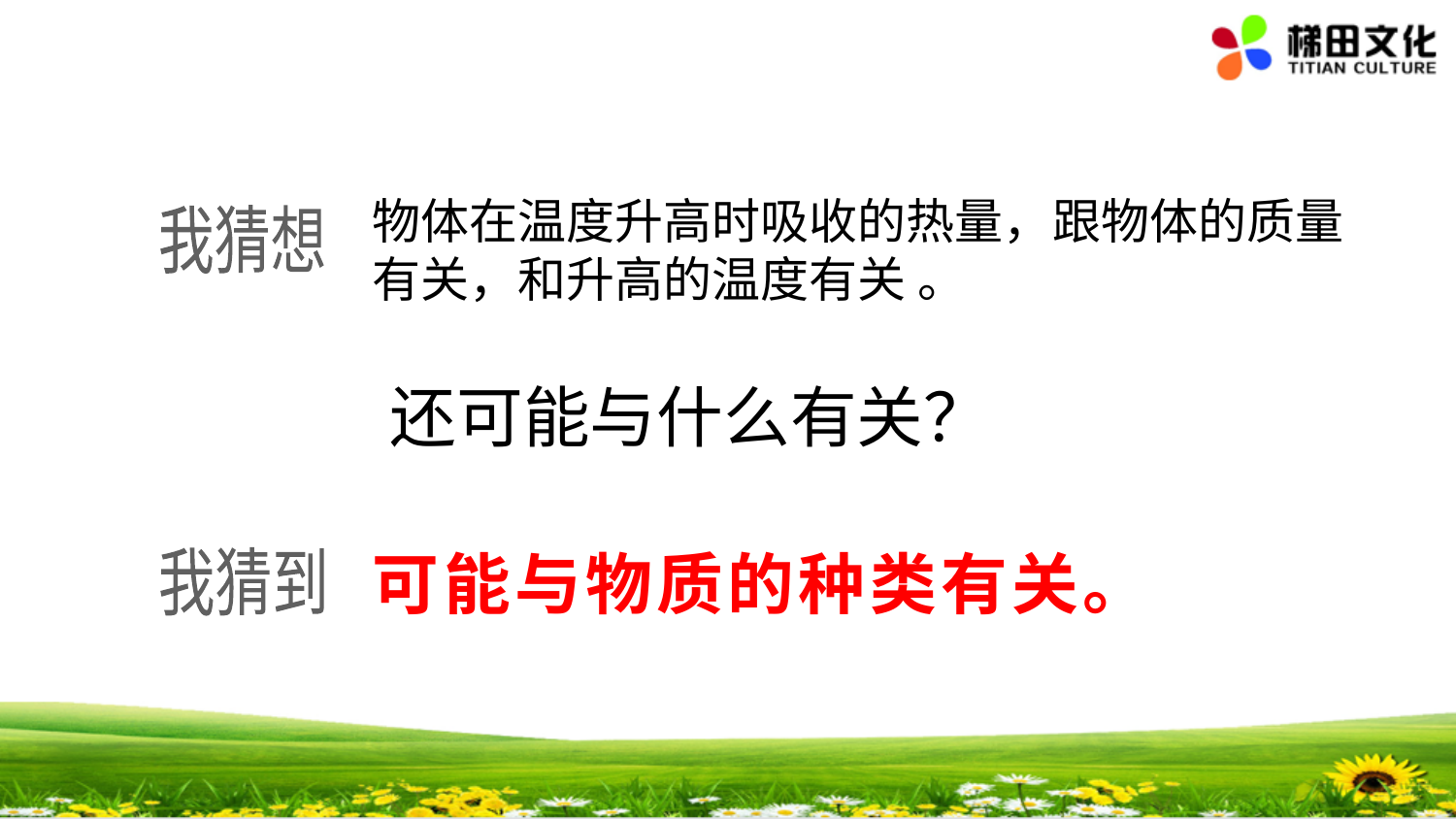

物体在温度升高时吸收的热量，跟物体的质量有关，和升高的温度有关 。
我猜想
还可能与什么有关？
可能与物质的种类有关。
我猜到